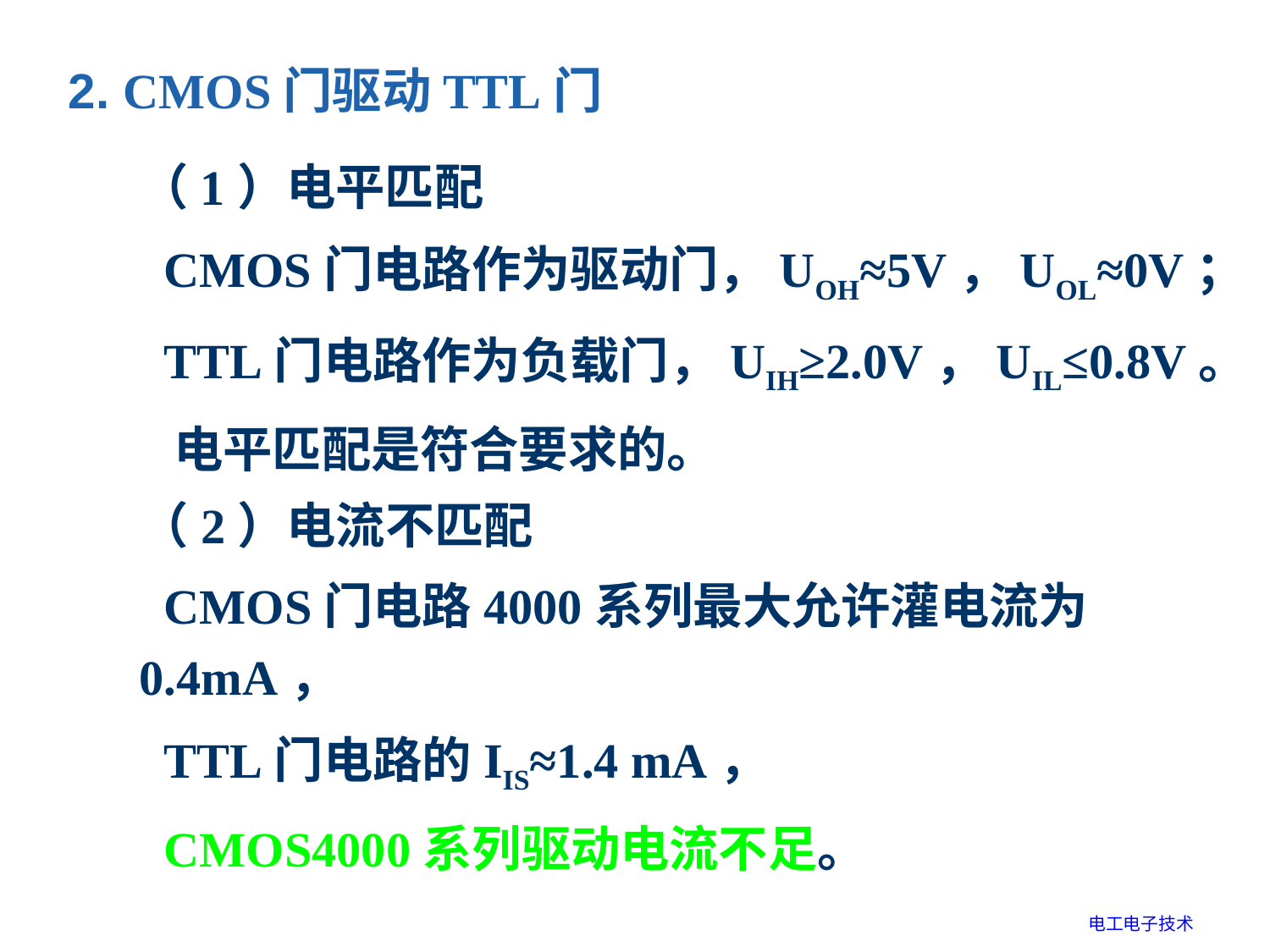

2. CMOS门驱动TTL门
（1）电平匹配
  CMOS门电路作为驱动门，UOH≈5V，UOL≈0V；
  TTL门电路作为负载门，UIH≥2.0V，UIL≤0.8V。
  电平匹配是符合要求的。
（2）电流不匹配
  CMOS门电路4000系列最大允许灌电流为0.4mA，
  TTL门电路的IIS≈1.4 mA，
  CMOS4000系列驱动电流不足。
电工电子技术
137